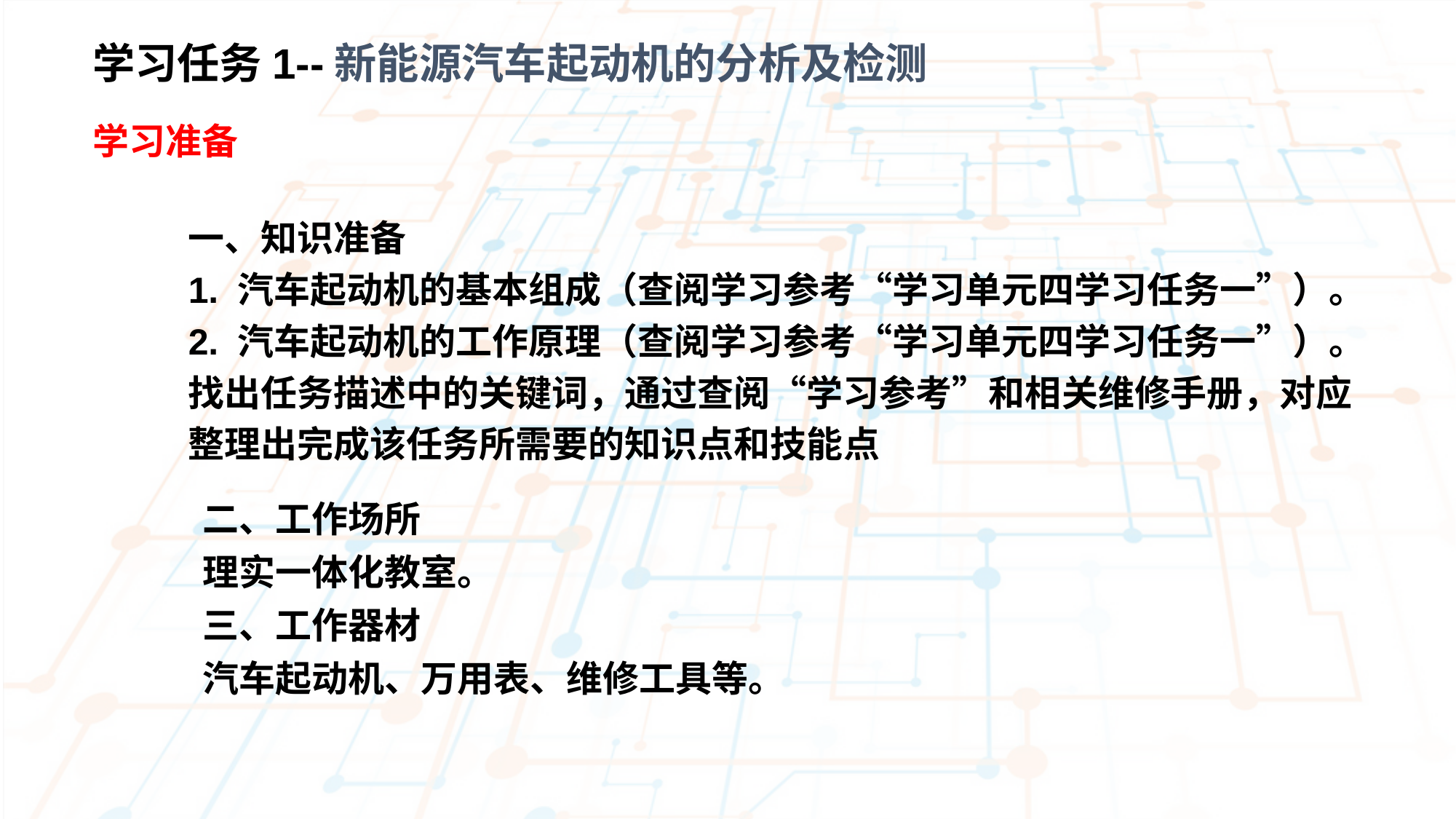

学习任务1--新能源汽车起动机的分析及检测
学习准备

一、知识准备
1. 汽车起动机的基本组成（查阅学习参考“学习单元四学习任务一”）。
2. 汽车起动机的工作原理（查阅学习参考“学习单元四学习任务一”）。
找出任务描述中的关键词，通过查阅“学习参考”和相关维修手册，对应整理出完成该任务所需要的知识点和技能点
二、工作场所
理实一体化教室。
三、工作器材
汽车起动机、万用表、维修工具等。